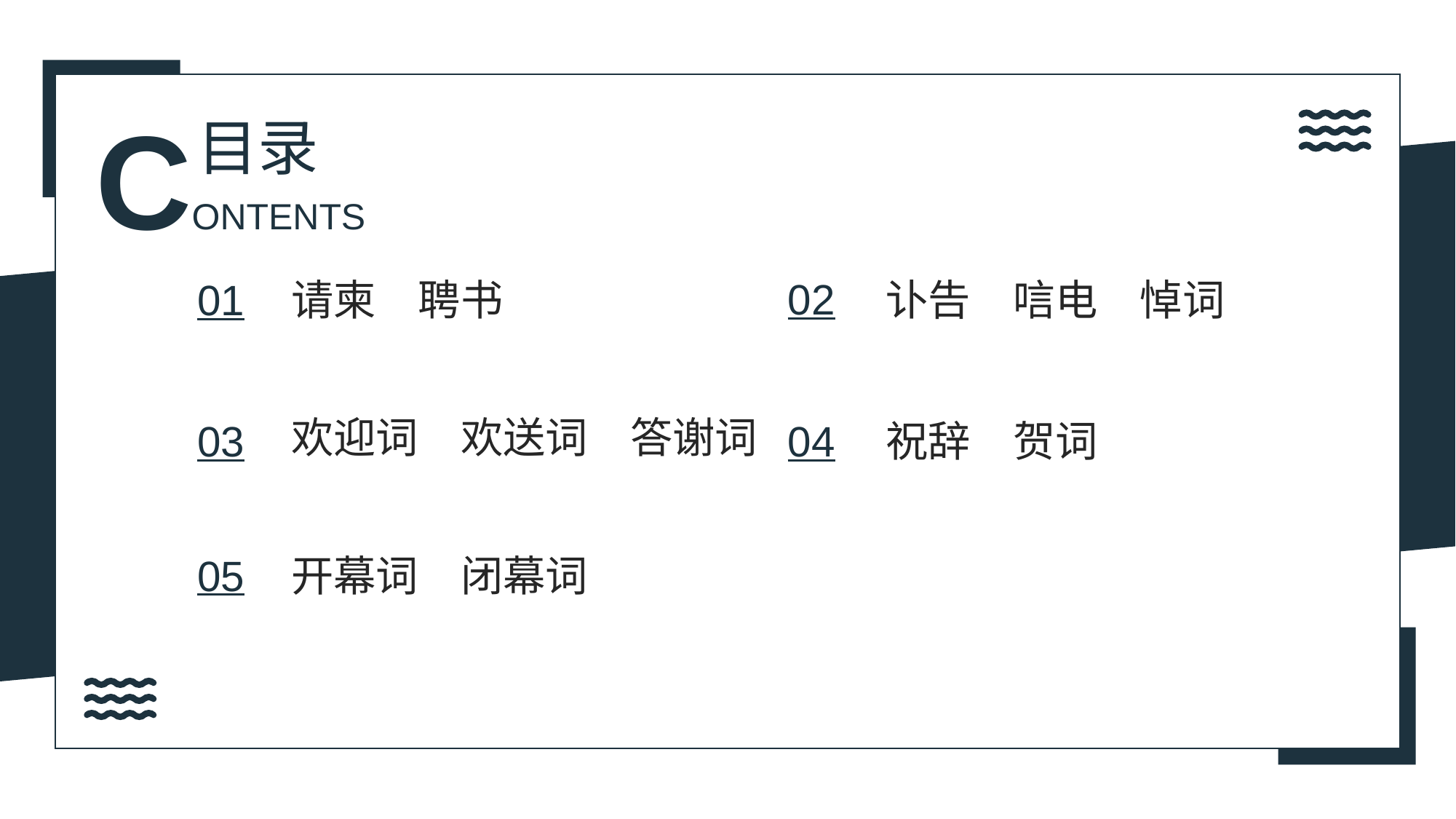

CONTENTS
目录

02
01
请柬　聘书
讣告　唁电　悼词
欢迎词　欢送词　答谢词
03
04
祝辞　贺词
开幕词　闭幕词
05